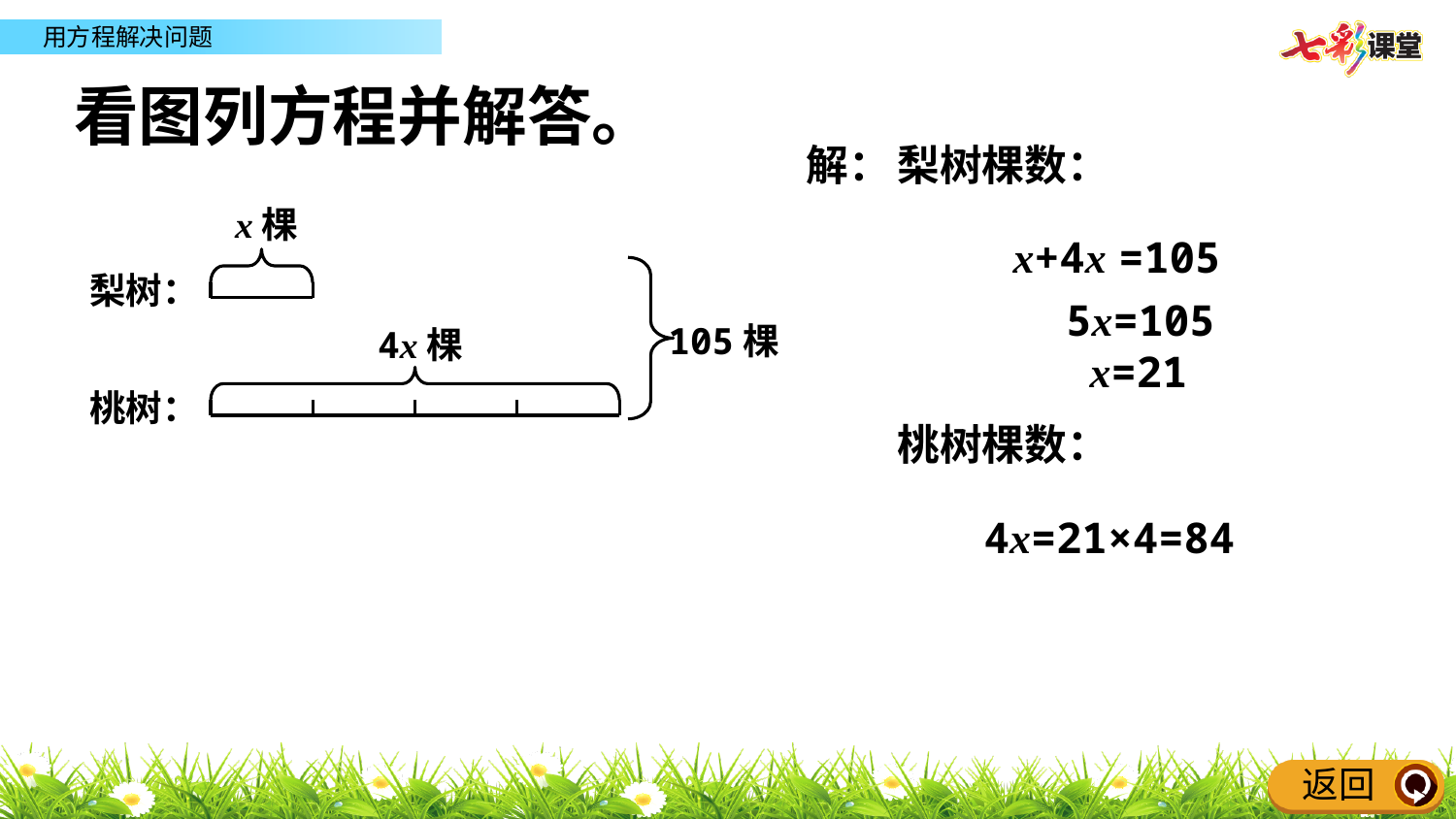

看图列方程并解答。
梨树棵数：
解：

x棵

x+4x =105
梨树：

5x=105
4x棵
105棵
x=21
桃树：
桃树棵数：
4x=21×4=84